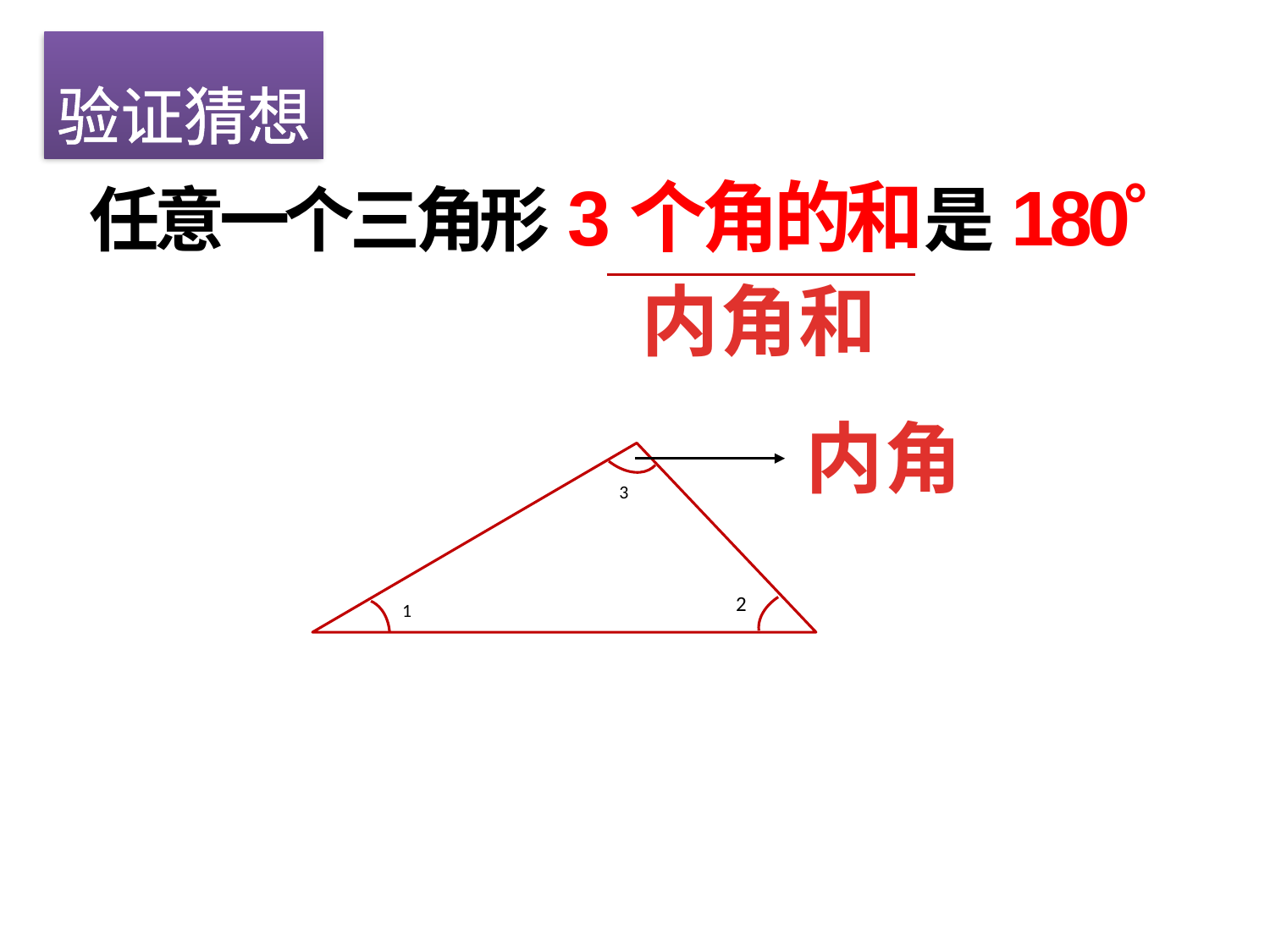

验证猜想
任意一个三角形3个角的和是180˚
内角和

3
内角

2
1